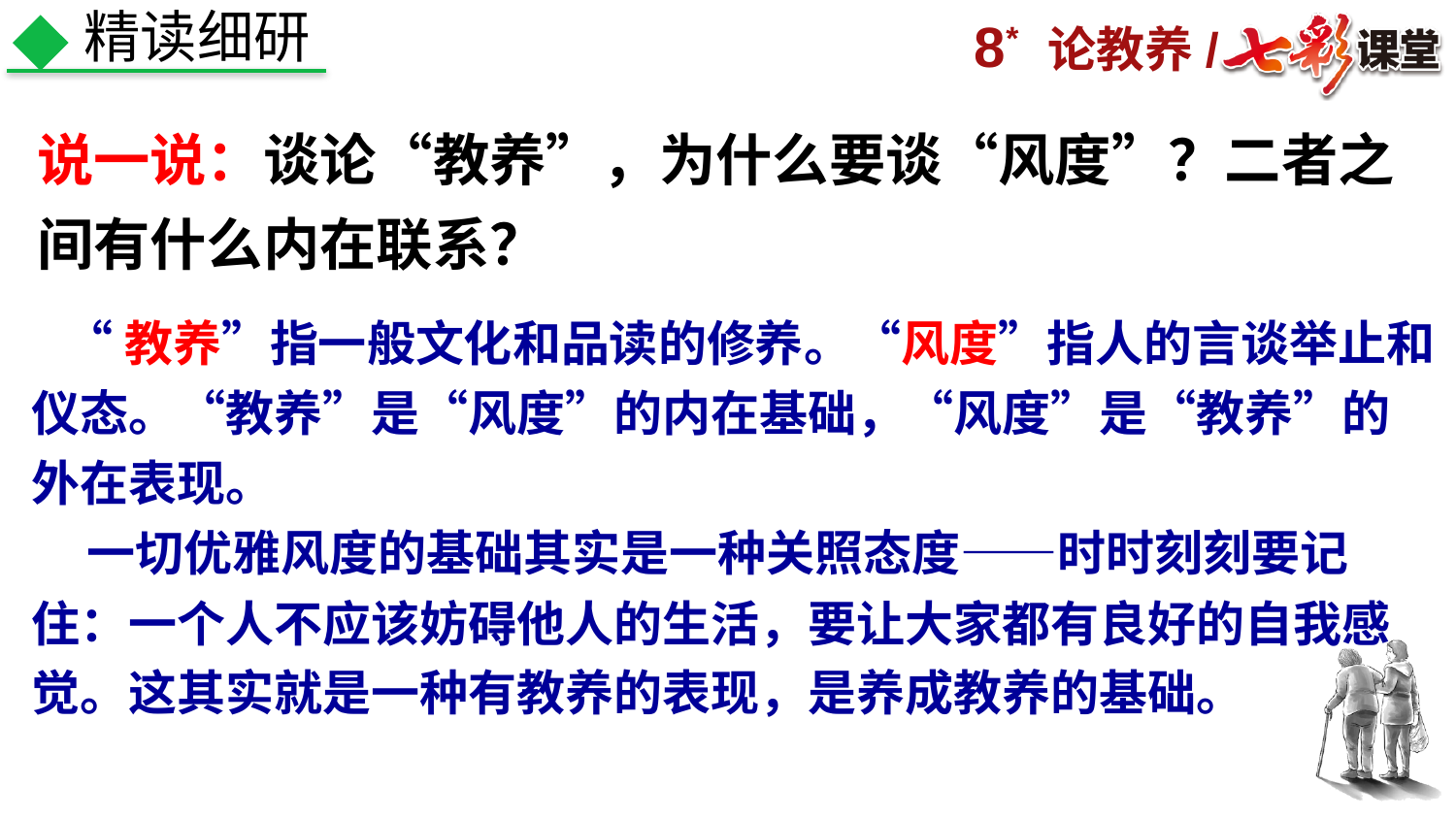

精读细研

说一说：谈论“教养”，为什么要谈“风度”？二者之间有什么内在联系？
   “教养”指一般文化和品读的修养。“风度”指人的言谈举止和仪态。“教养”是“风度”的内在基础，“风度”是“教养”的外在表现。
    一切优雅风度的基础其实是一种关照态度——时时刻刻要记住：一个人不应该妨碍他人的生活，要让大家都有良好的自我感觉。这其实就是一种有教养的表现，是养成教养的基础。